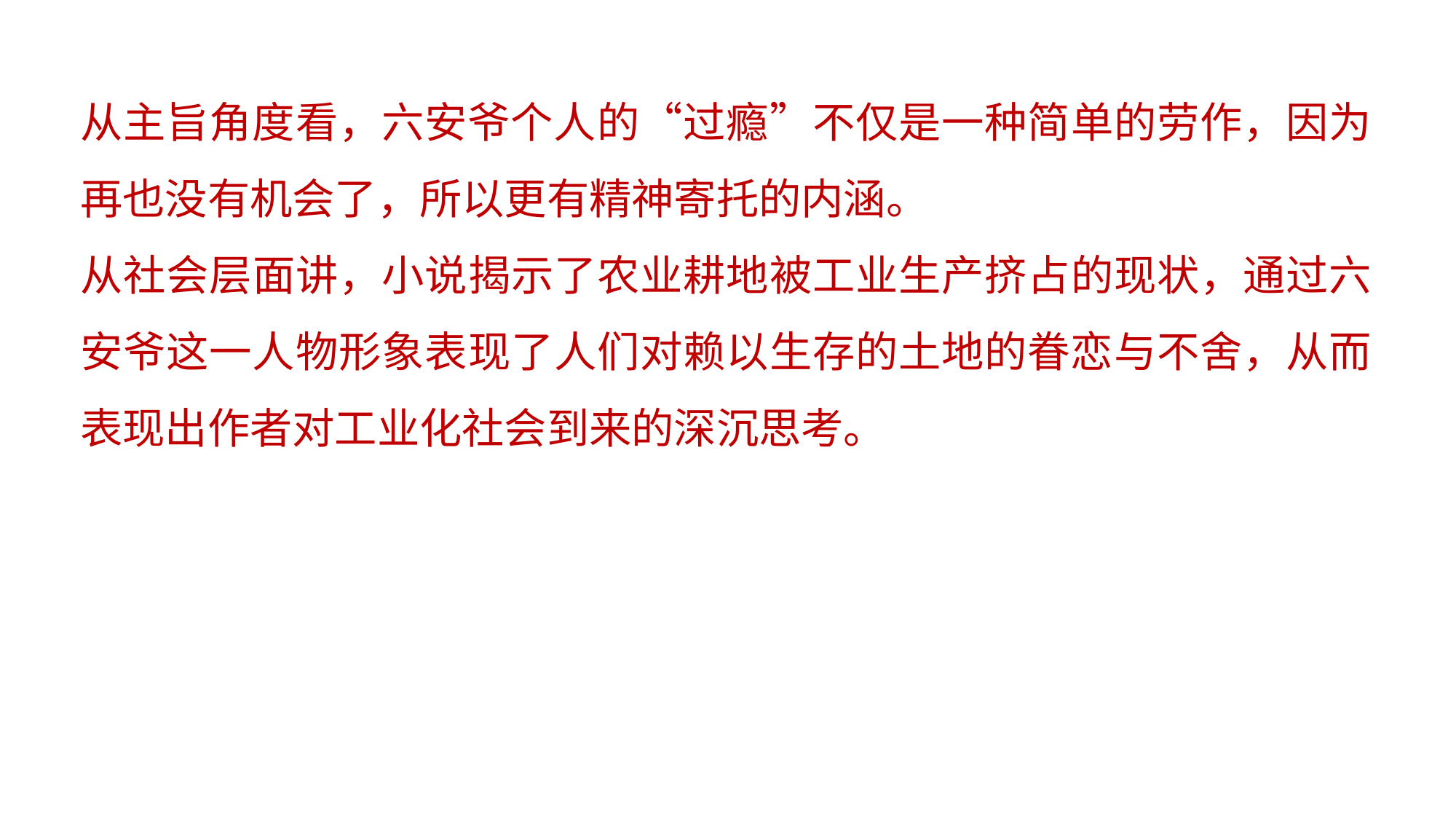

从主旨角度看，六安爷个人的“过瘾”不仅是一种简单的劳作，因为再也没有机会了，所以更有精神寄托的内涵。
从社会层面讲，小说揭示了农业耕地被工业生产挤占的现状，通过六安爷这一人物形象表现了人们对赖以生存的土地的眷恋与不舍，从而表现出作者对工业化社会到来的深沉思考。